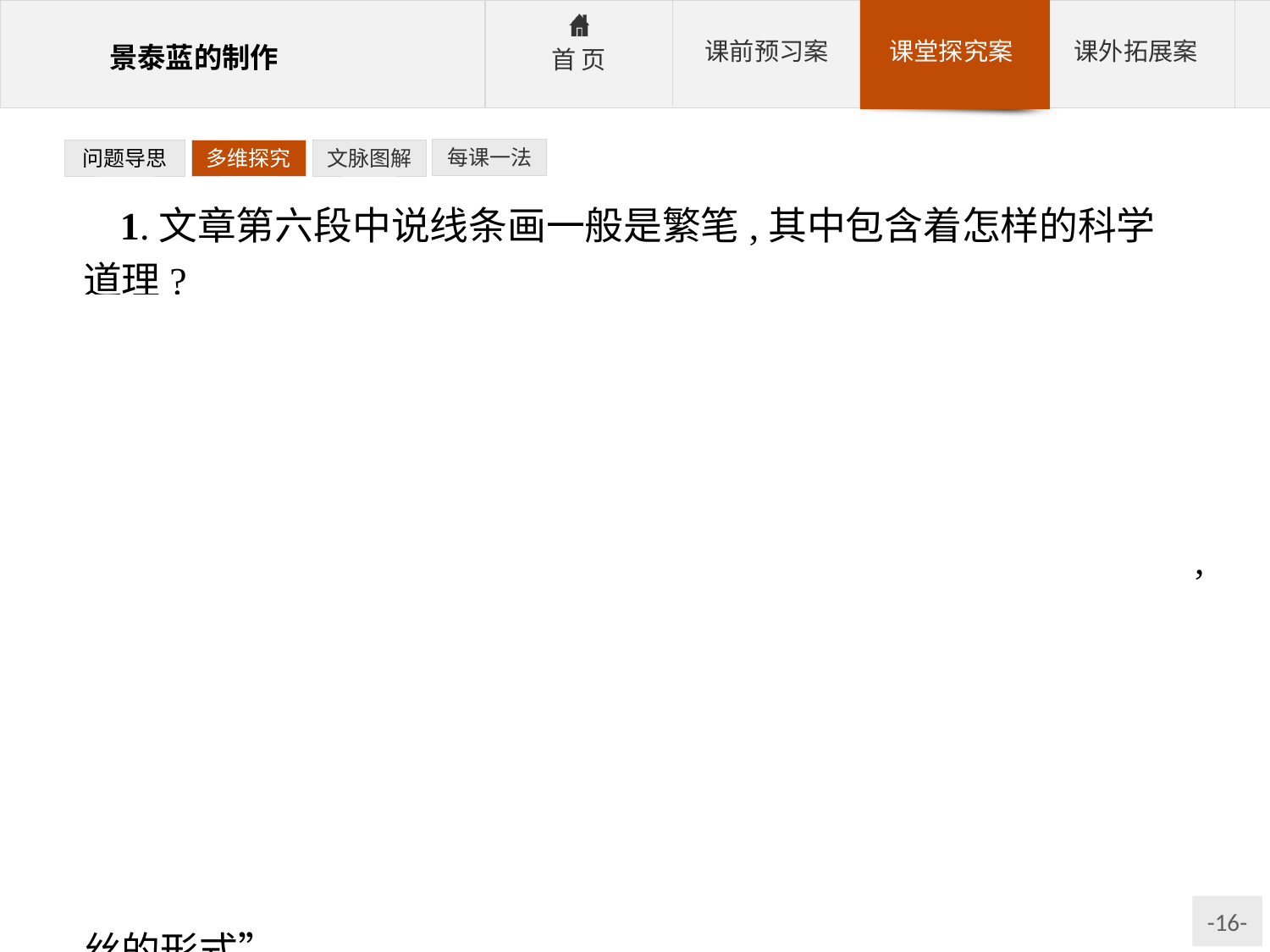

每课一法
问题导思
多维探究
文脉图解
1.文章第六段中说线条画一般是繁笔,其中包含着怎样的科学道理?
提示:原文中有“这里头有道理可说”一句,由此可确定所含道理应在后文,只需对有关内容进行筛选概括即可。
参考答案:包含着三条科学道理:①“景泰蓝要涂上色料,铜丝粘在上面,涂色料就有了界限”;②“景泰蓝内里是铜胎,表面是涂上的色料,铜胎和色料,膨胀率不相同。要是色料的面积占得宽,烧过以后冷却的时候就会裂”;③“还有,一件器物的表面要经过几道打磨的手续,打磨的时候着力重,容易使色料剥落。现在在表面粘上繁笔的铜丝图画,实际上就是把表面分成无数小块,小块面积小,无论热胀冷缩都比较细微,又比较禁得起外力,因而就不至于破裂、剥落”。三条科学道理列述之后,作者以文艺常识“内容决定形式”作比较,指出“是制作方法和物理决定了景泰蓝掐丝的形式”。